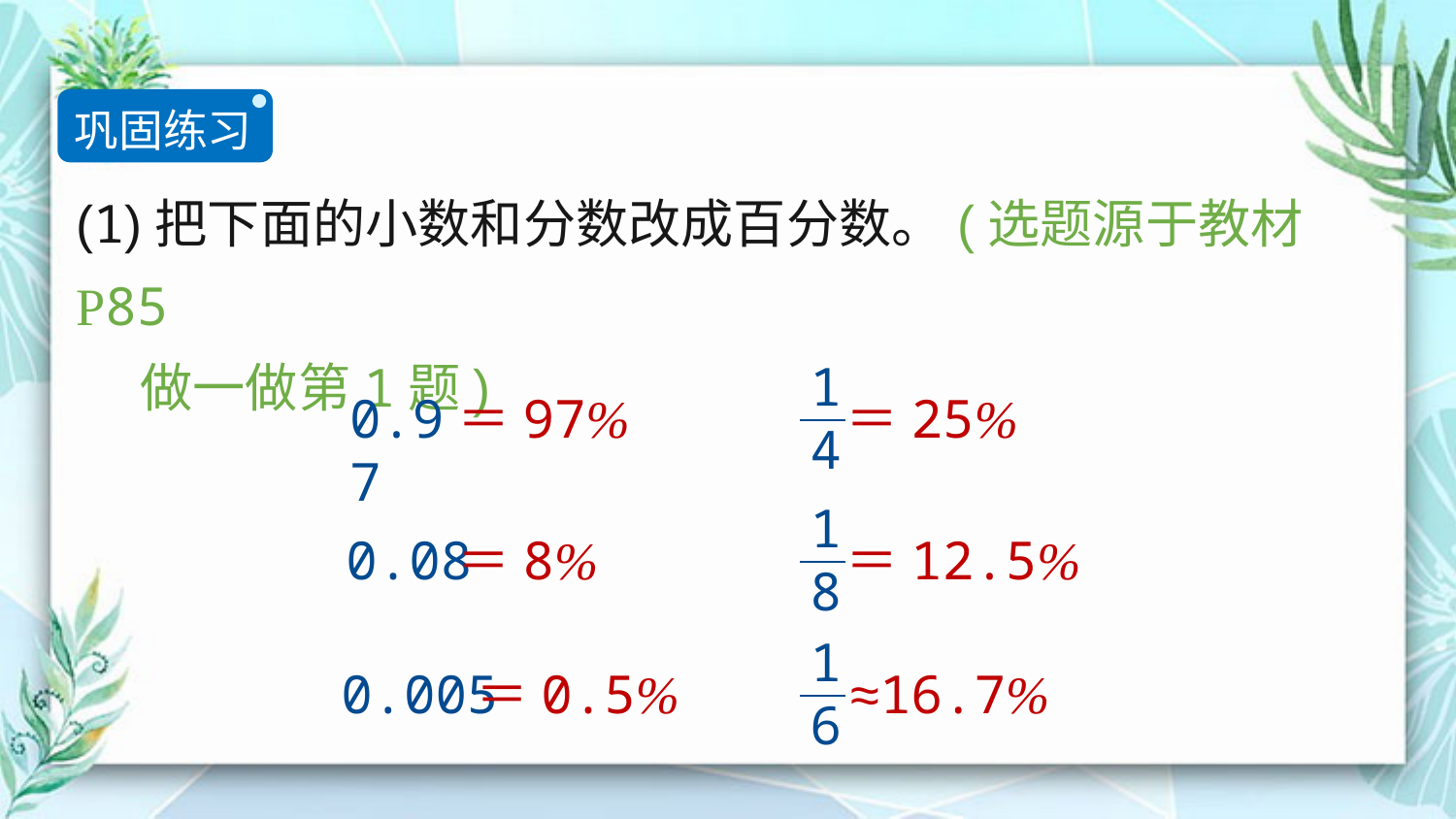

巩固练习
(1)把下面的小数和分数改成百分数。(选题源于教材P85
　 做一做第1题)
1
4
0.97
＝97%
＝25%
1
8
0.08
＝8%
＝12.5%
1
6
0.005
＝0.5%
≈16.7%